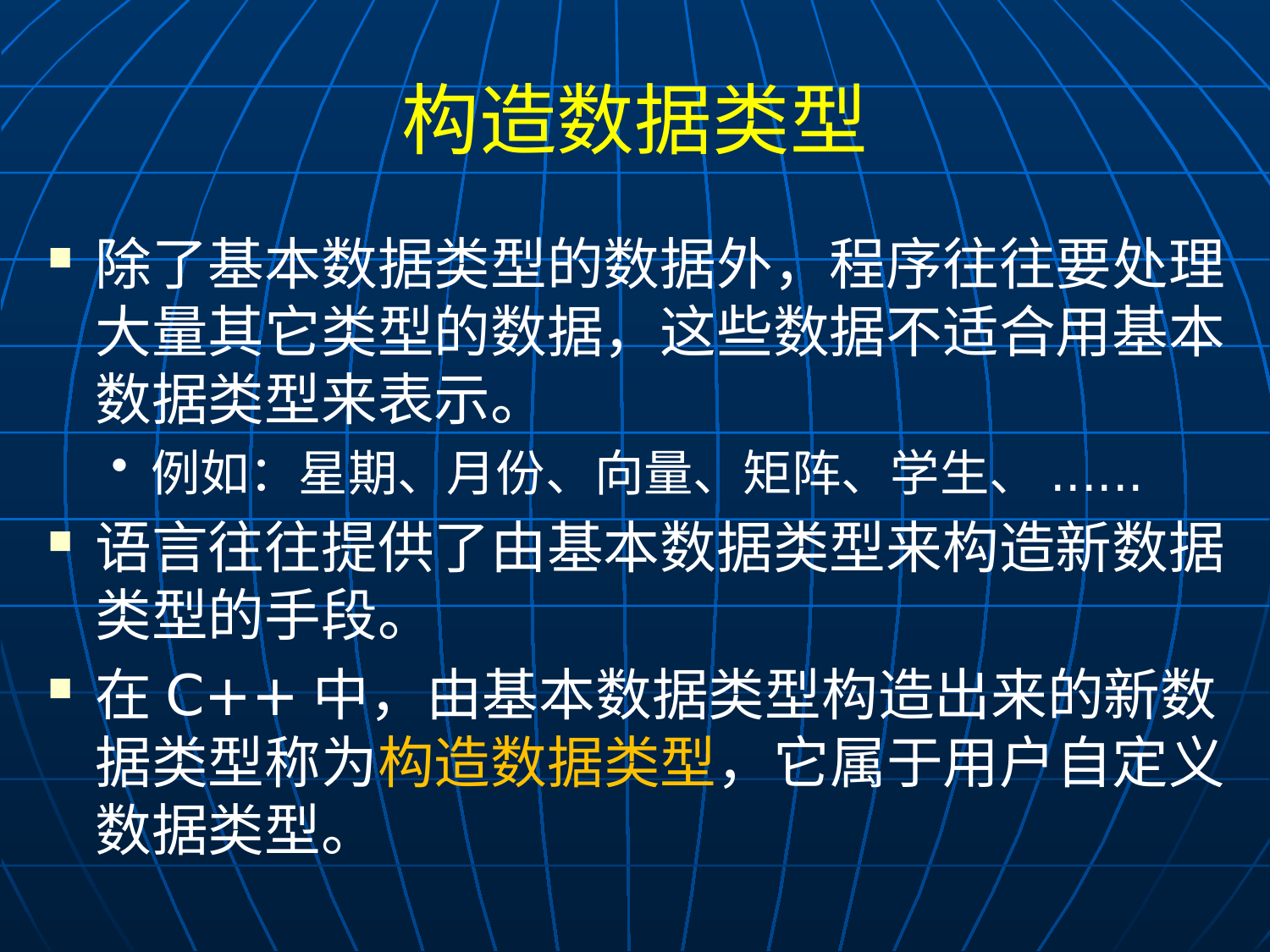

# 构造数据类型
除了基本数据类型的数据外，程序往往要处理大量其它类型的数据，这些数据不适合用基本数据类型来表示。
例如：星期、月份、向量、矩阵、学生、......
语言往往提供了由基本数据类型来构造新数据类型的手段。
在C++中，由基本数据类型构造出来的新数据类型称为构造数据类型，它属于用户自定义数据类型。